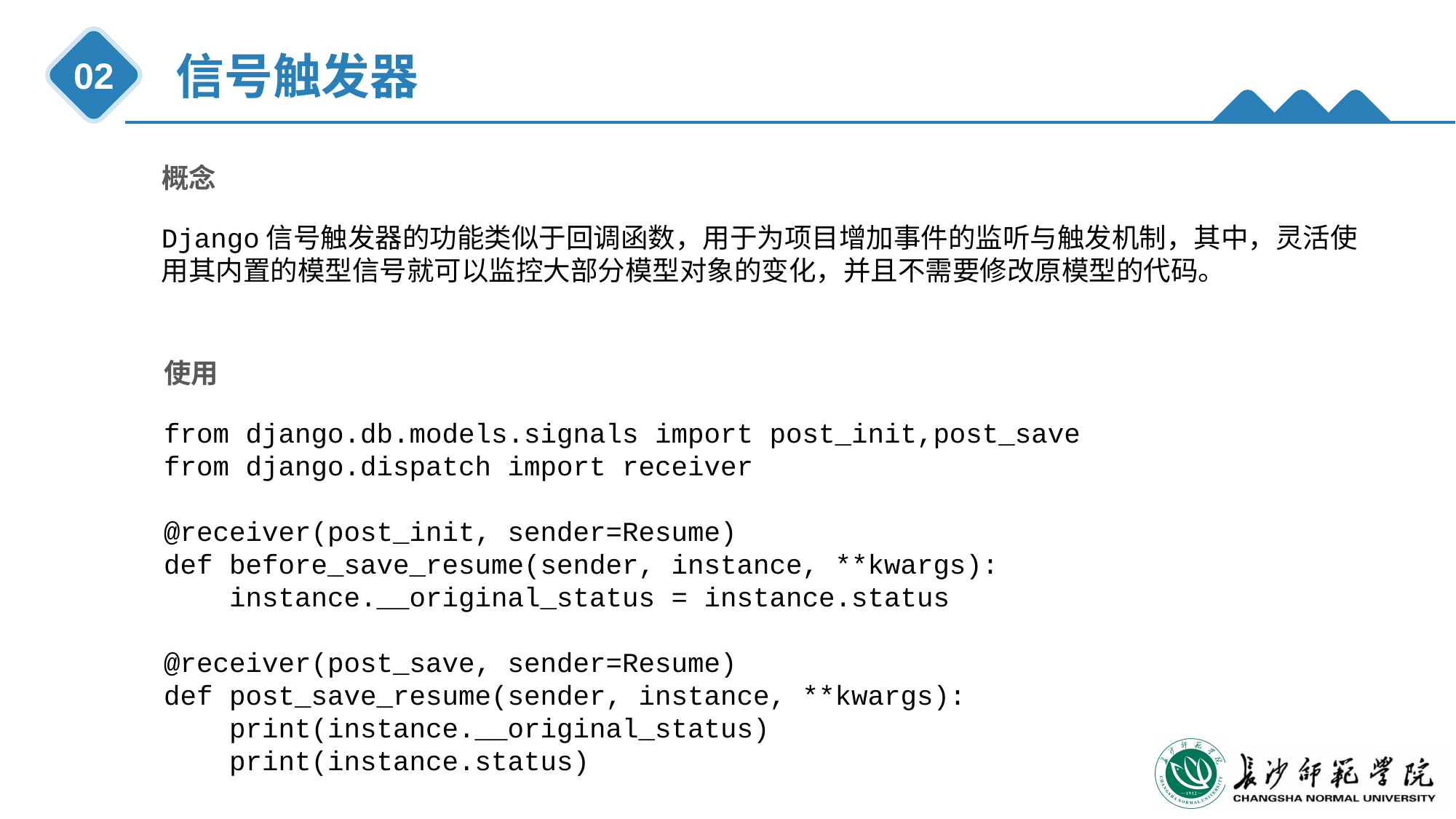

信号触发器
02

概念
Django信号触发器的功能类似于回调函数，用于为项目增加事件的监听与触发机制，其中，灵活使用其内置的模型信号就可以监控大部分模型对象的变化，并且不需要修改原模型的代码。
使用
from django.db.models.signals import post_init,post_save
from django.dispatch import receiver

@receiver(post_init, sender=Resume)
def before_save_resume(sender, instance, **kwargs):
    instance.__original_status = instance.status

@receiver(post_save, sender=Resume)
def post_save_resume(sender, instance, **kwargs):
    print(instance.__original_status)
    print(instance.status)